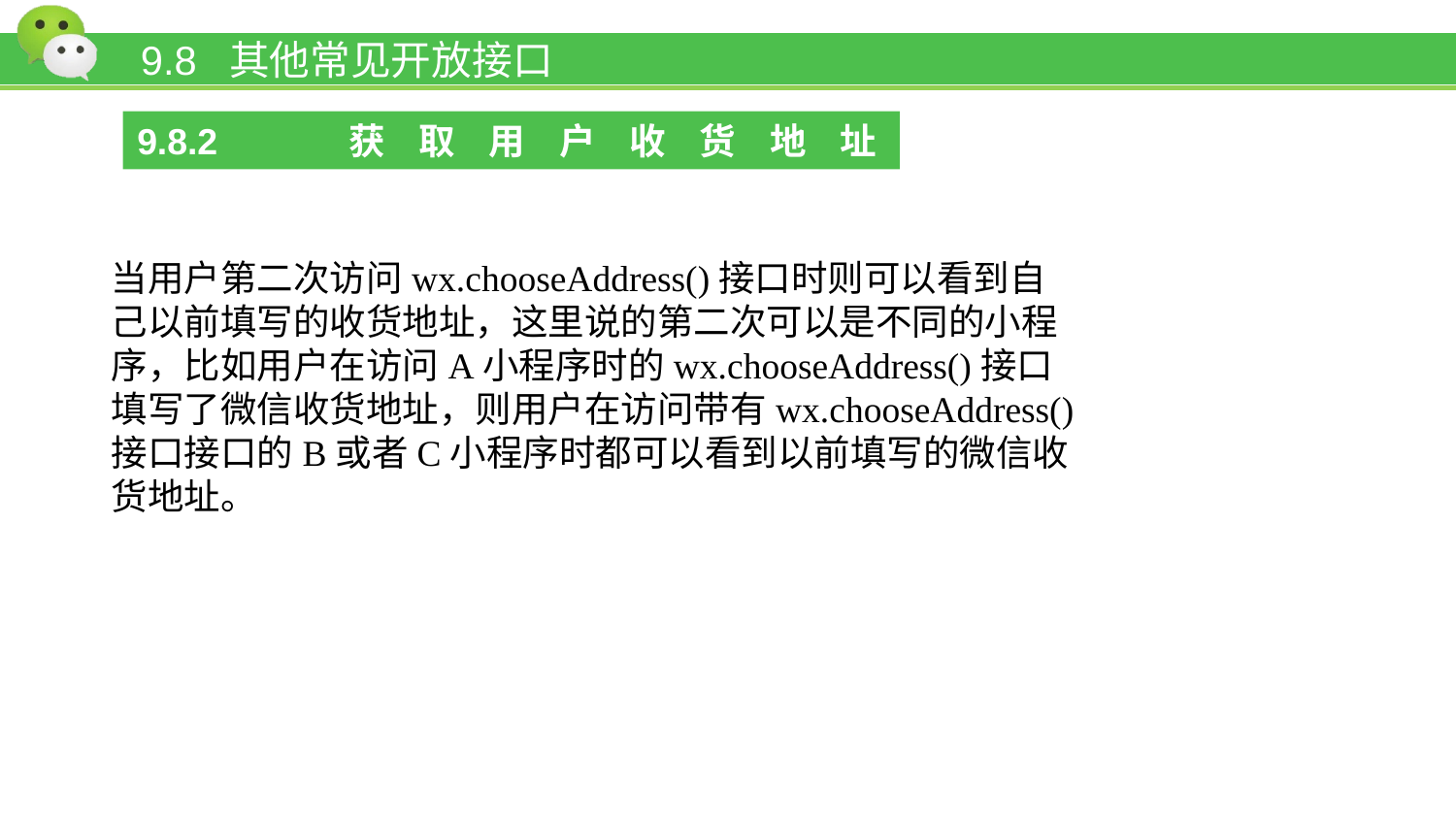

# 9.8  其他常见开放接口
9.8.2  获取用户收货地址wx.chooseAddress()
当用户第二次访问wx.chooseAddress()接口时则可以看到自己以前填写的收货地址，这里说的第二次可以是不同的小程序，比如用户在访问A小程序时的wx.chooseAddress()接口填写了微信收货地址，则用户在访问带有wx.chooseAddress()接口接口的B或者C小程序时都可以看到以前填写的微信收货地址。